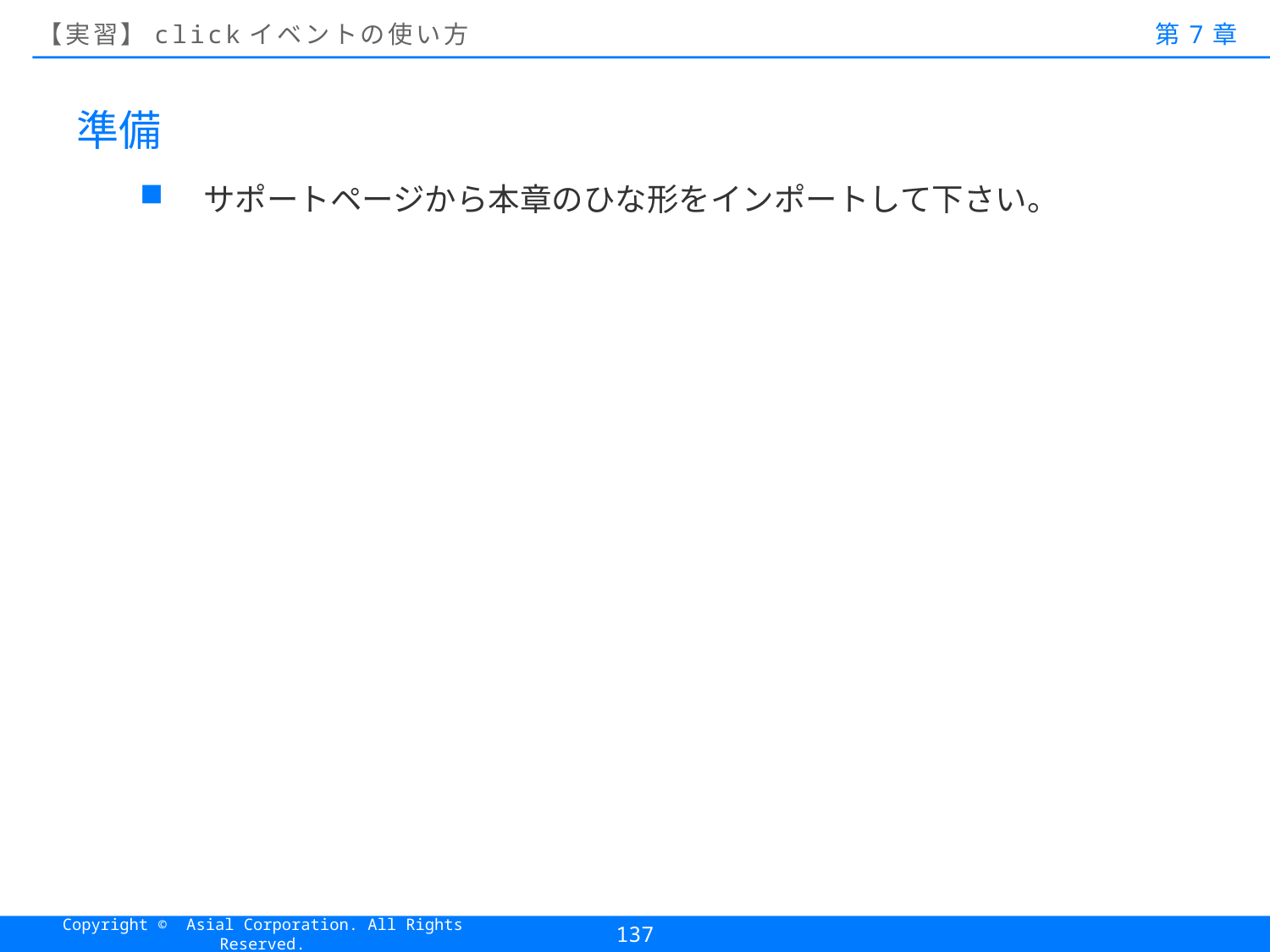

# 【実習】clickイベントの使い方
第7章
準備
サポートページから本章のひな形をインポートして下さい。

137